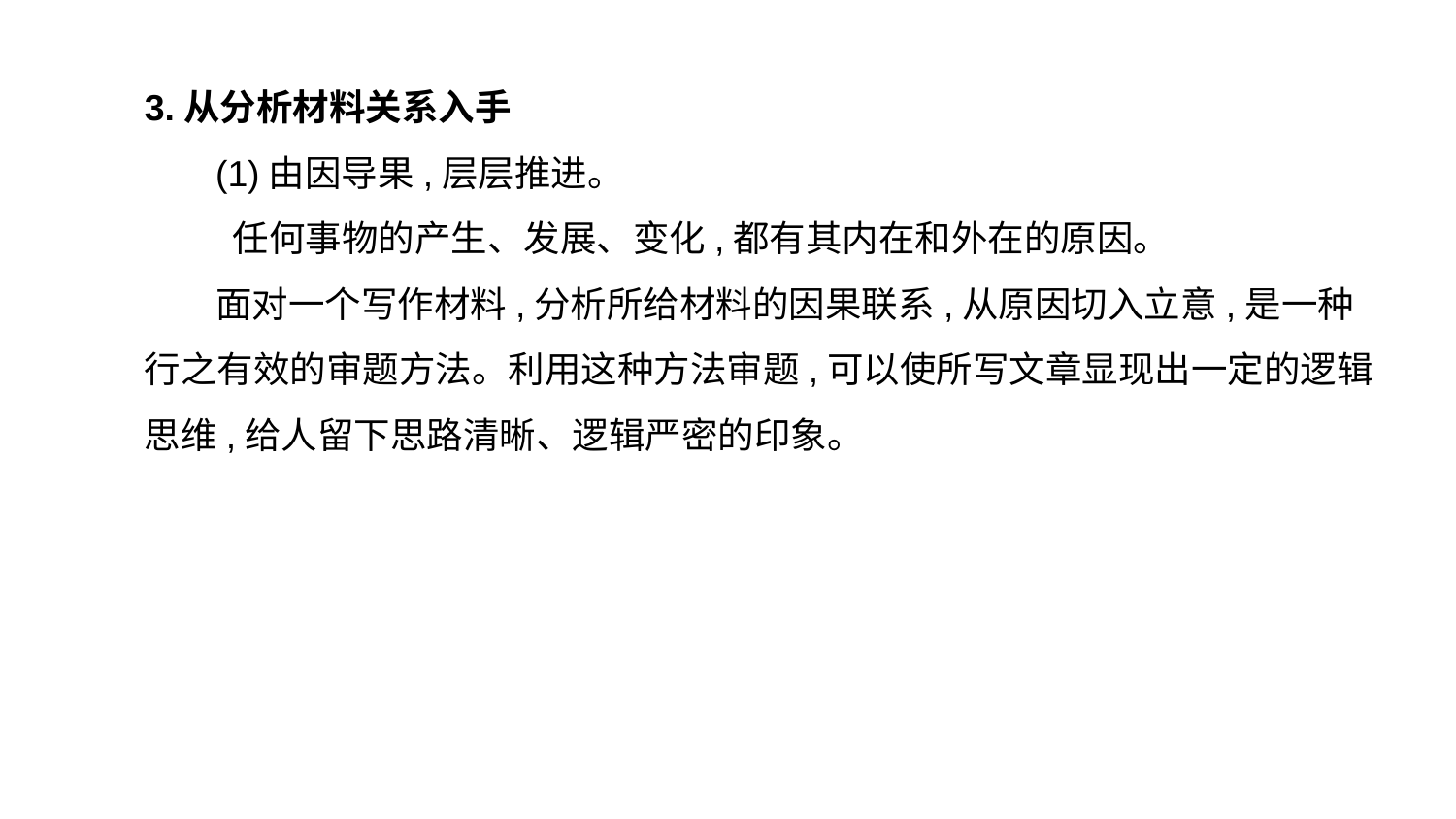

3.从分析材料关系入手
(1)由因导果,层层推进。
 任何事物的产生、发展、变化,都有其内在和外在的原因。
面对一个写作材料,分析所给材料的因果联系,从原因切入立意,是一种行之有效的审题方法。利用这种方法审题,可以使所写文章显现出一定的逻辑思维,给人留下思路清晰、逻辑严密的印象。